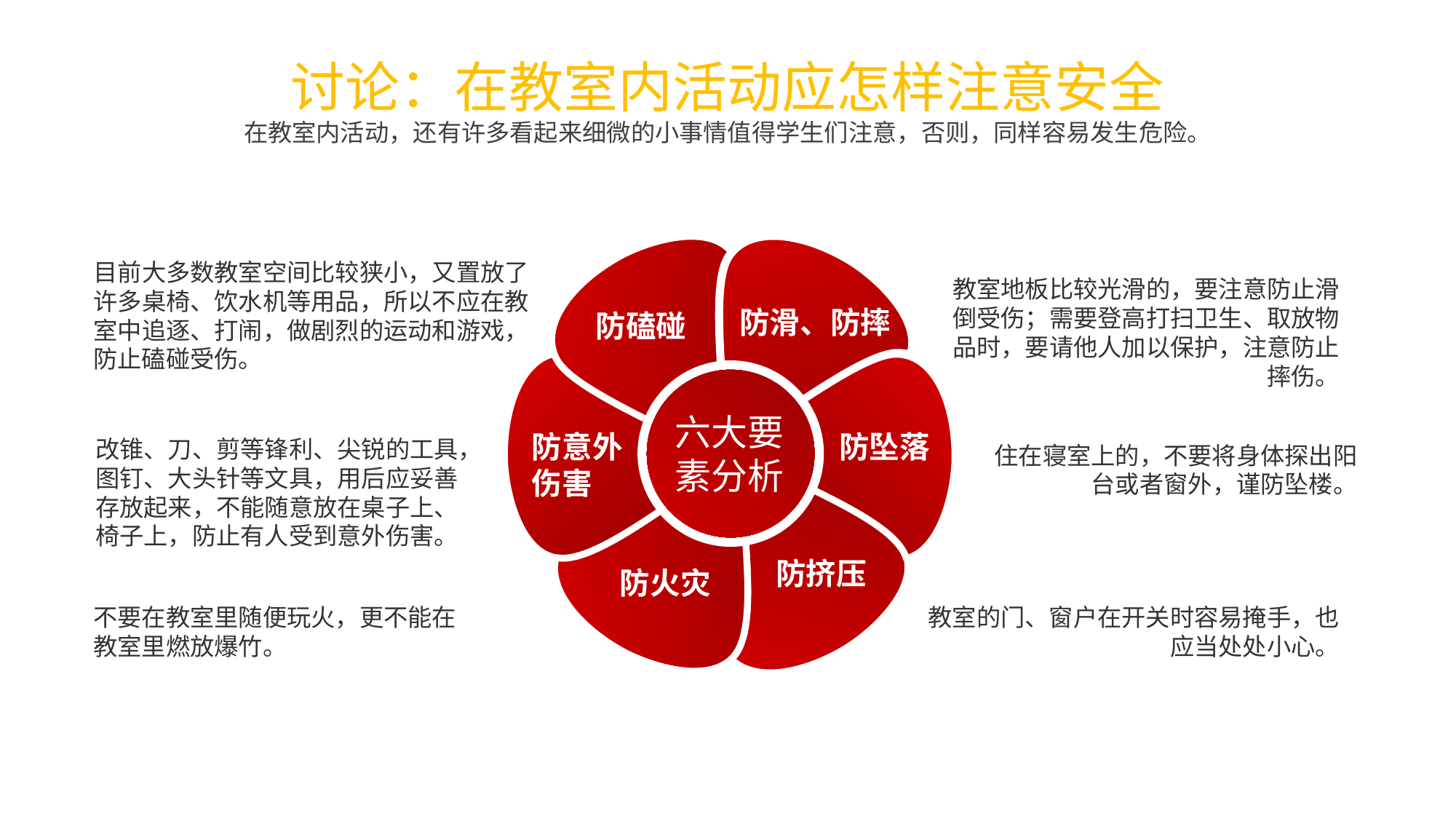

讨论：在教室内活动应怎样注意安全
在教室内活动，还有许多看起来细微的小事情值得学生们注意，否则，同样容易发生危险。

目前大多数教室空间比较狭小，又置放了许多桌椅、饮水机等用品，所以不应在教室中追逐、打闹，做剧烈的运动和游戏，防止磕碰受伤。
教室地板比较光滑的，要注意防止滑倒受伤；需要登高打扫卫生、取放物品时，要请他人加以保护，注意防止摔伤。
防滑、防摔
防磕碰

六大要素分析
防意外
伤害
防坠落
改锥、刀、剪等锋利、尖锐的工具，图钉、大头针等文具，用后应妥善存放起来，不能随意放在桌子上、椅子上，防止有人受到意外伤害。
住在寝室上的，不要将身体探出阳台或者窗外，谨防坠楼。

防挤压
防火灾
不要在教室里随便玩火，更不能在教室里燃放爆竹。
教室的门、窗户在开关时容易掩手，也应当处处小心。